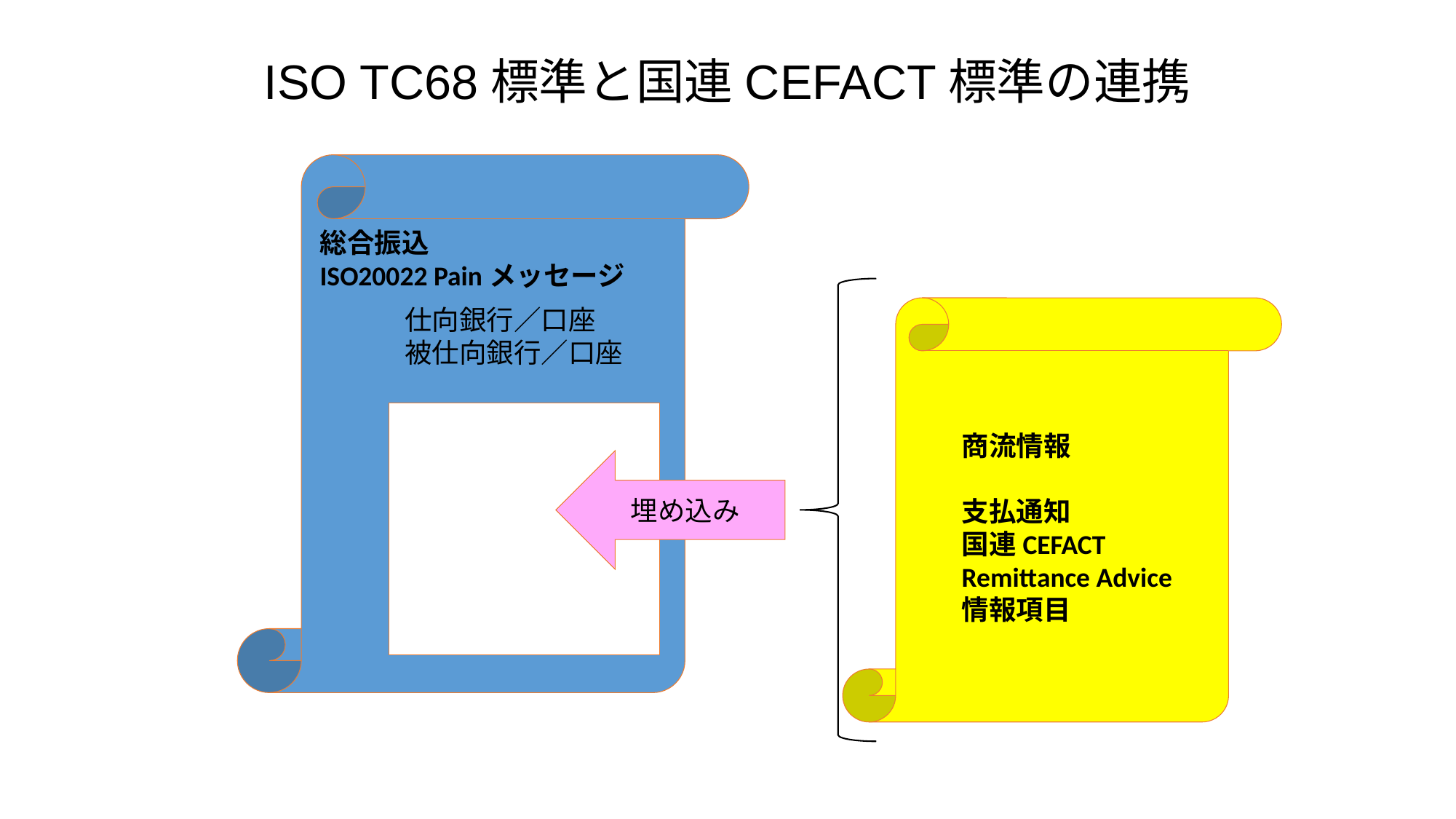

# ISO TC68標準と国連CEFACT標準の連携

総合振込
ISO20022 Painメッセージ

仕向銀行／口座
被仕向銀行／口座

商流情報

支払通知
国連CEFACT
Remittance Advice情報項目
埋め込み